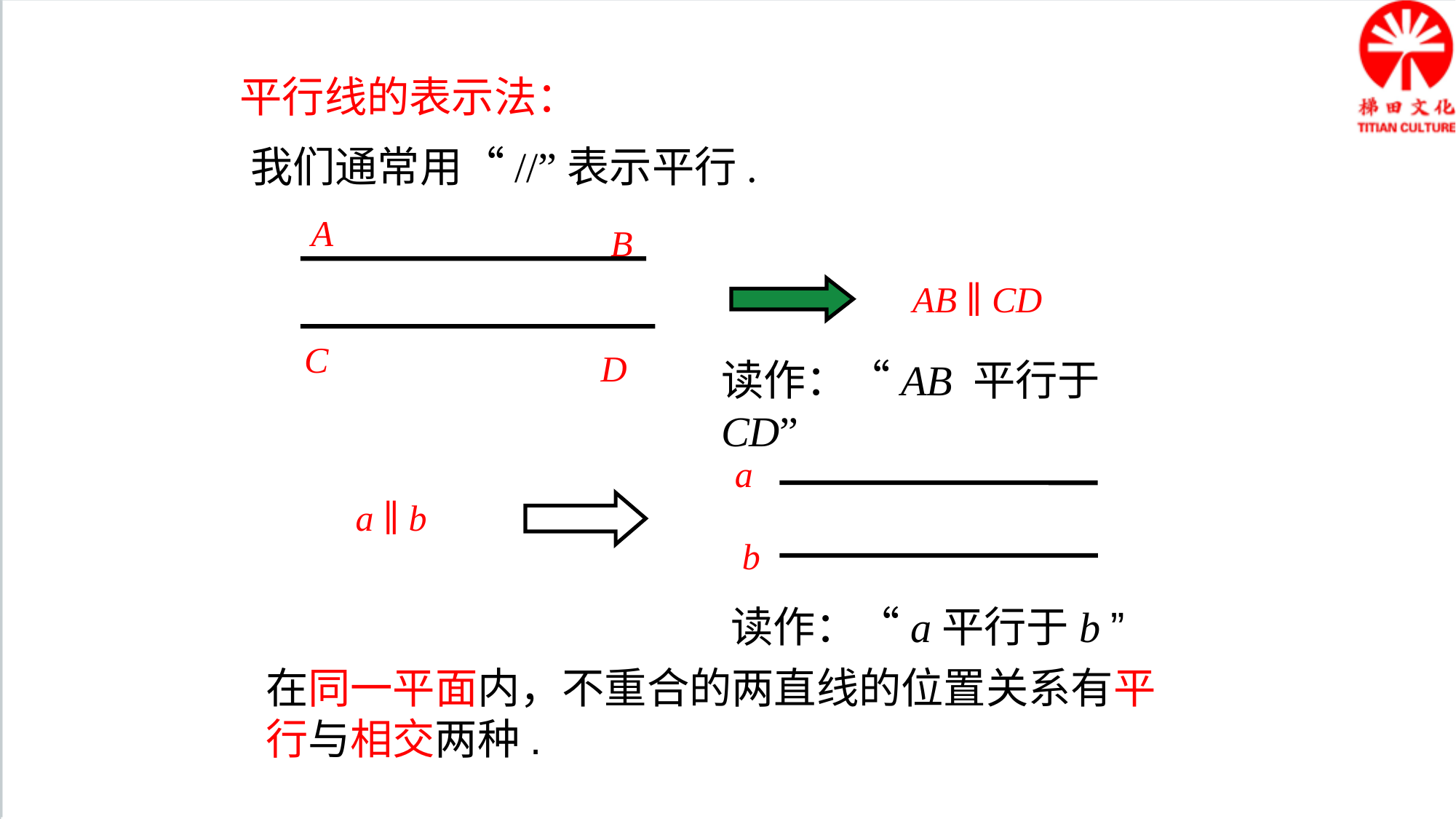

平行线的表示法：
我们通常用“//”表示平行.
A
B

C
D
                     AB ∥ CD

读作：“AB 平行于 CD”
a

b

   a ∥ b

读作：“a平行于b ”
在同一平面内，不重合的两直线的位置关系有平行与相交两种.